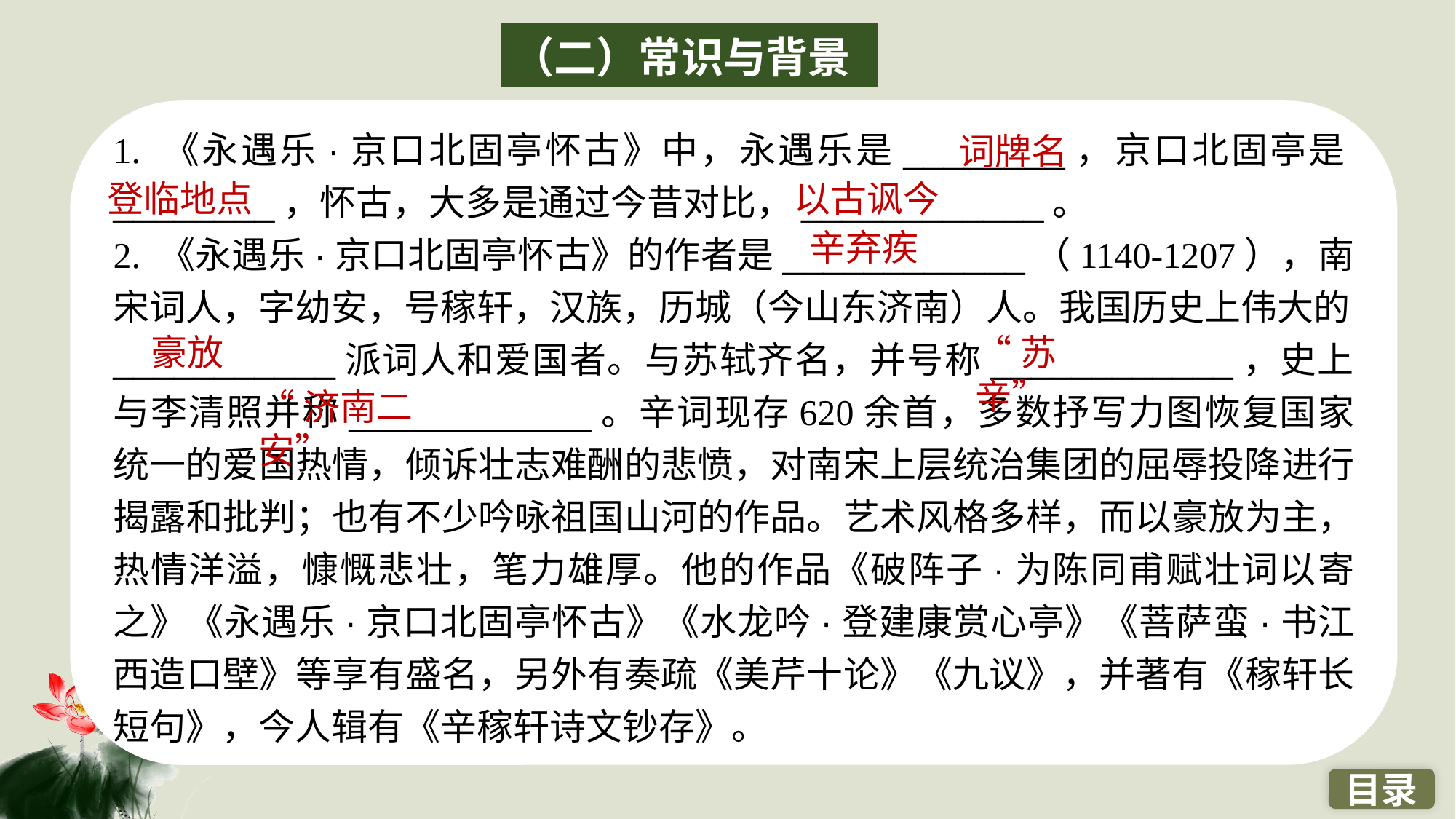

（二）常识与背景
1. 《永遇乐·京口北固亭怀古》中，永遇乐是________，京口北固亭是________，怀古，大多是通过今昔对比，____________。
2. 《永遇乐·京口北固亭怀古》的作者是____________（1140-1207），南宋词人，字幼安，号稼轩，汉族，历城（今山东济南）人。我国历史上伟大的___________派词人和爱国者。与苏轼齐名，并号称____________，史上与李清照并称____________。辛词现存620余首，多数抒写力图恢复国家统一的爱国热情，倾诉壮志难酬的悲愤，对南宋上层统治集团的屈辱投降进行揭露和批判；也有不少吟咏祖国山河的作品。艺术风格多样，而以豪放为主，热情洋溢，慷慨悲壮，笔力雄厚。他的作品《破阵子·为陈同甫赋壮词以寄之》《永遇乐·京口北固亭怀古》《水龙吟·登建康赏心亭》《菩萨蛮·书江西造口壁》等享有盛名，另外有奏疏《美芹十论》《九议》，并著有《稼轩长短句》，今人辑有《辛稼轩诗文钞存》。
词牌名
登临地点
以古讽今
辛弃疾
豪放
“苏辛”
“济南二安”